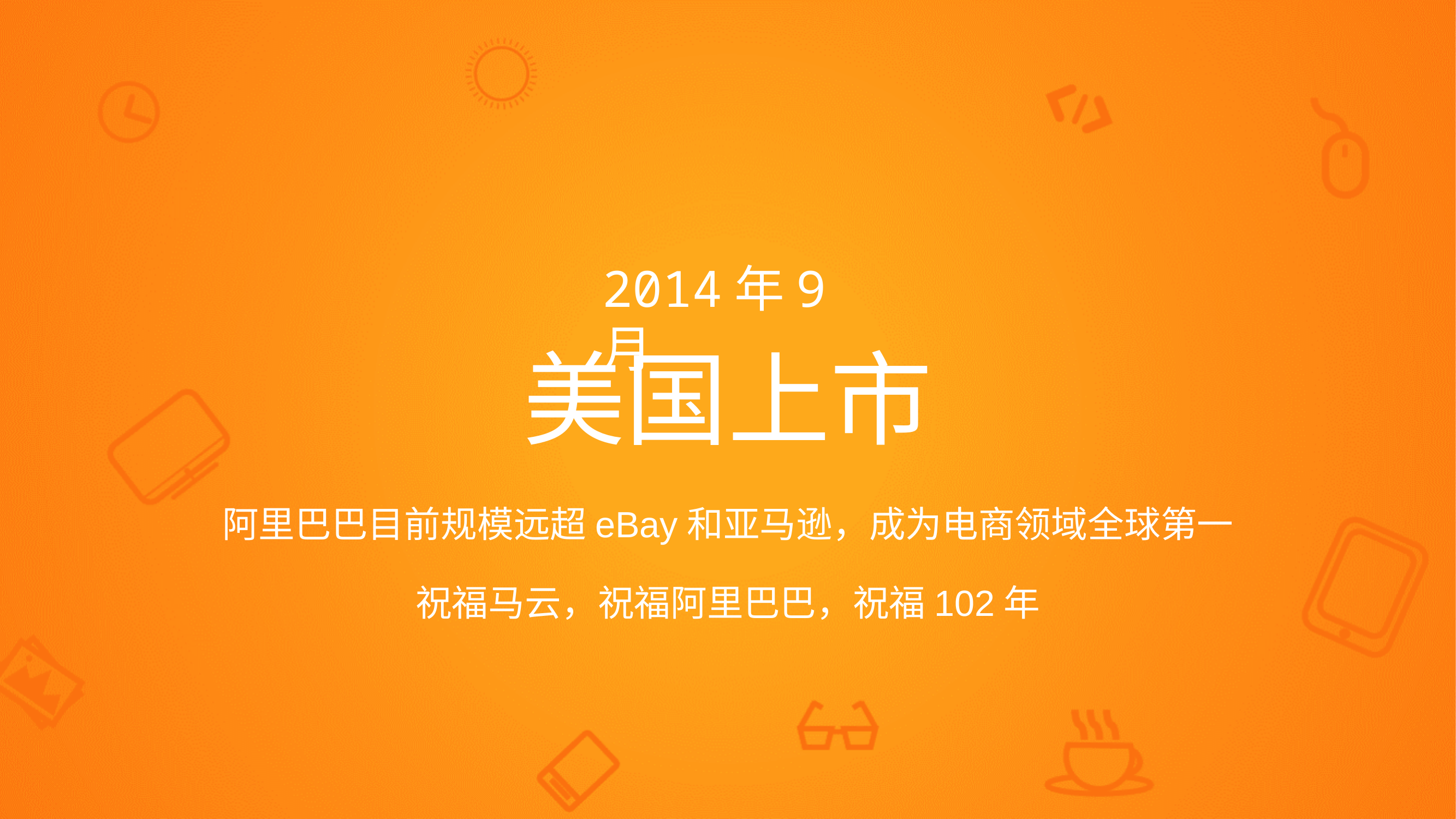

2014年9月
美国上市
阿里巴巴目前规模远超eBay和亚马逊，成为电商领域全球第一
祝福马云，祝福阿里巴巴，祝福102年